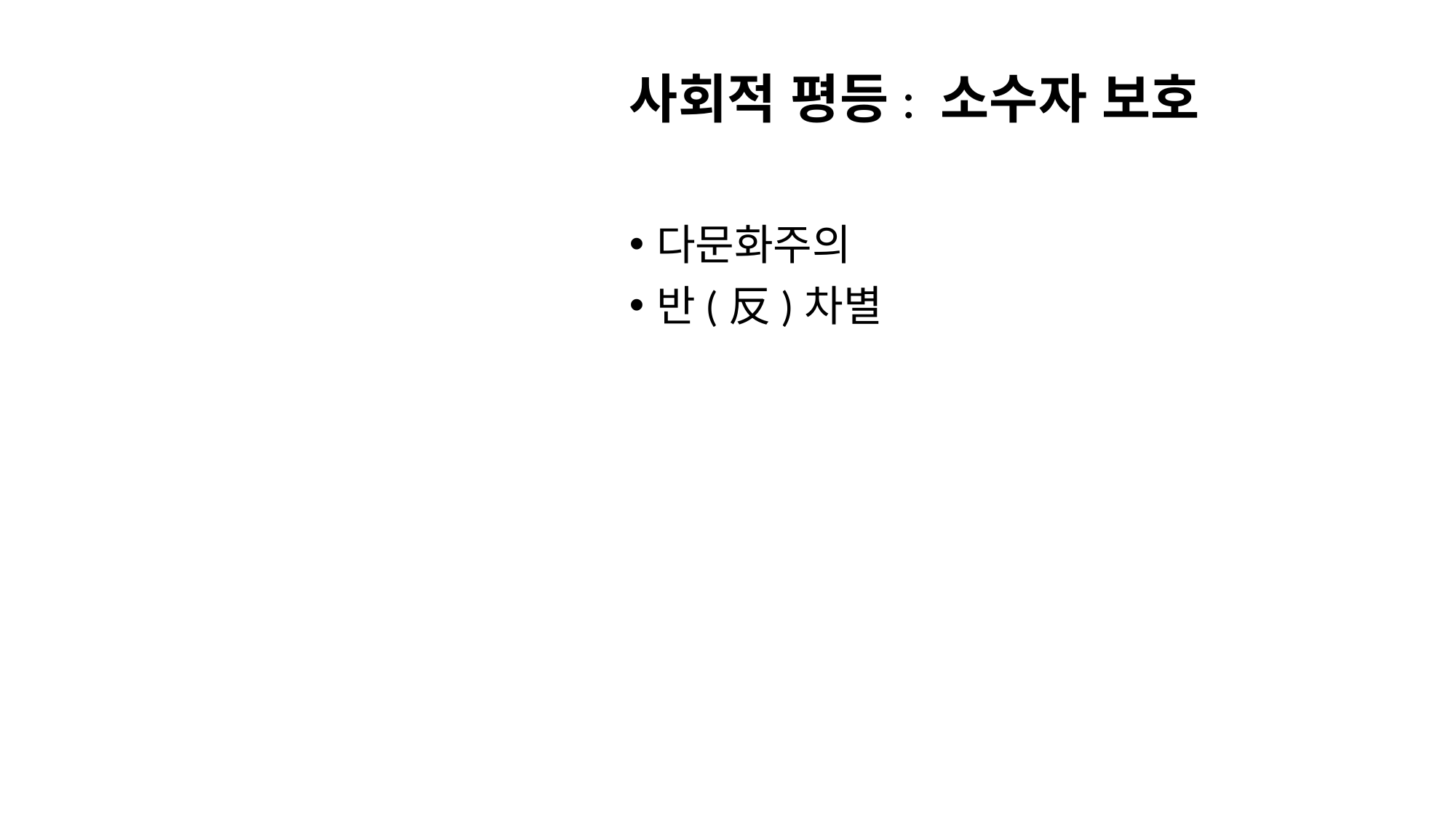

# 사회적 평등: 소수자 보호
다문화주의
반(反)차별